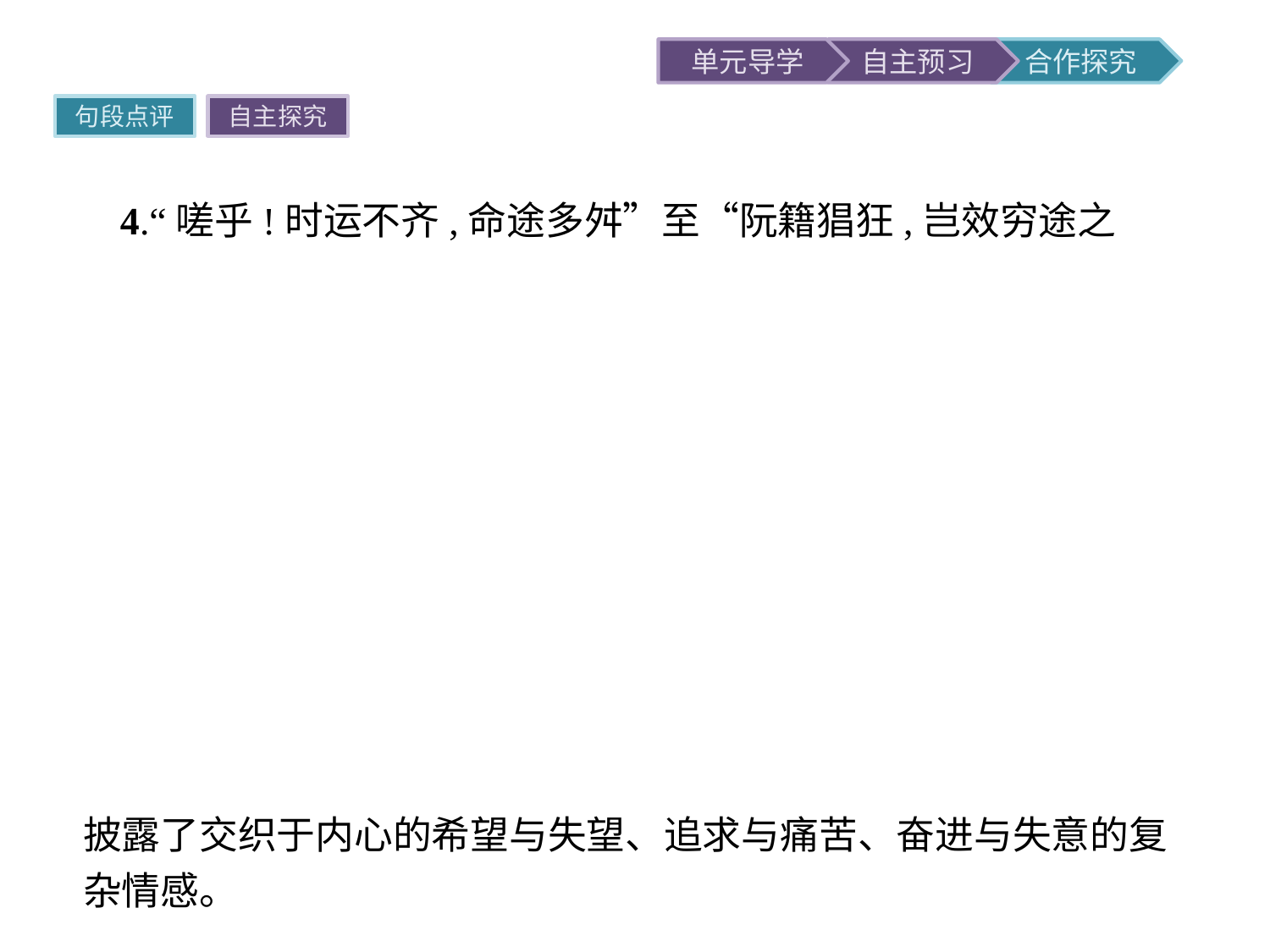

句段点评
自主探究
4.“嗟乎!时运不齐,命途多舛”至“阮籍猖狂,岂效穷途之哭”。
点评作者在着意铺叙美景之后,以腾挪跌宕的笔势,由逸游的豪兴,陡然引出自己仕途坎坷的感慨,表明了报国无门却壮志不坠的执着态度。连用贾谊、冯唐、李广、梁鸿四人的典故借怀才不遇的人物表达自己有志难申的悲愤。至“所赖”一提,振起全篇。“老当益壮”几句,勉励同仁不要因年华易逝和处境困顿而自暴自弃,为全篇警策。接着又以“大鹏”作比,表明凌云之志,又用“东隅已逝,桑榆非晚”的成句,表明自己信心未泯。同时,又反用“贪泉”“涸辙”及阮籍之典,说明处境困顿而情操不移,逆境中壮志弥坚。作者就是如此展示了其抑扬升沉的情感发展轨迹,披露了交织于内心的希望与失望、追求与痛苦、奋进与失意的复杂情感。